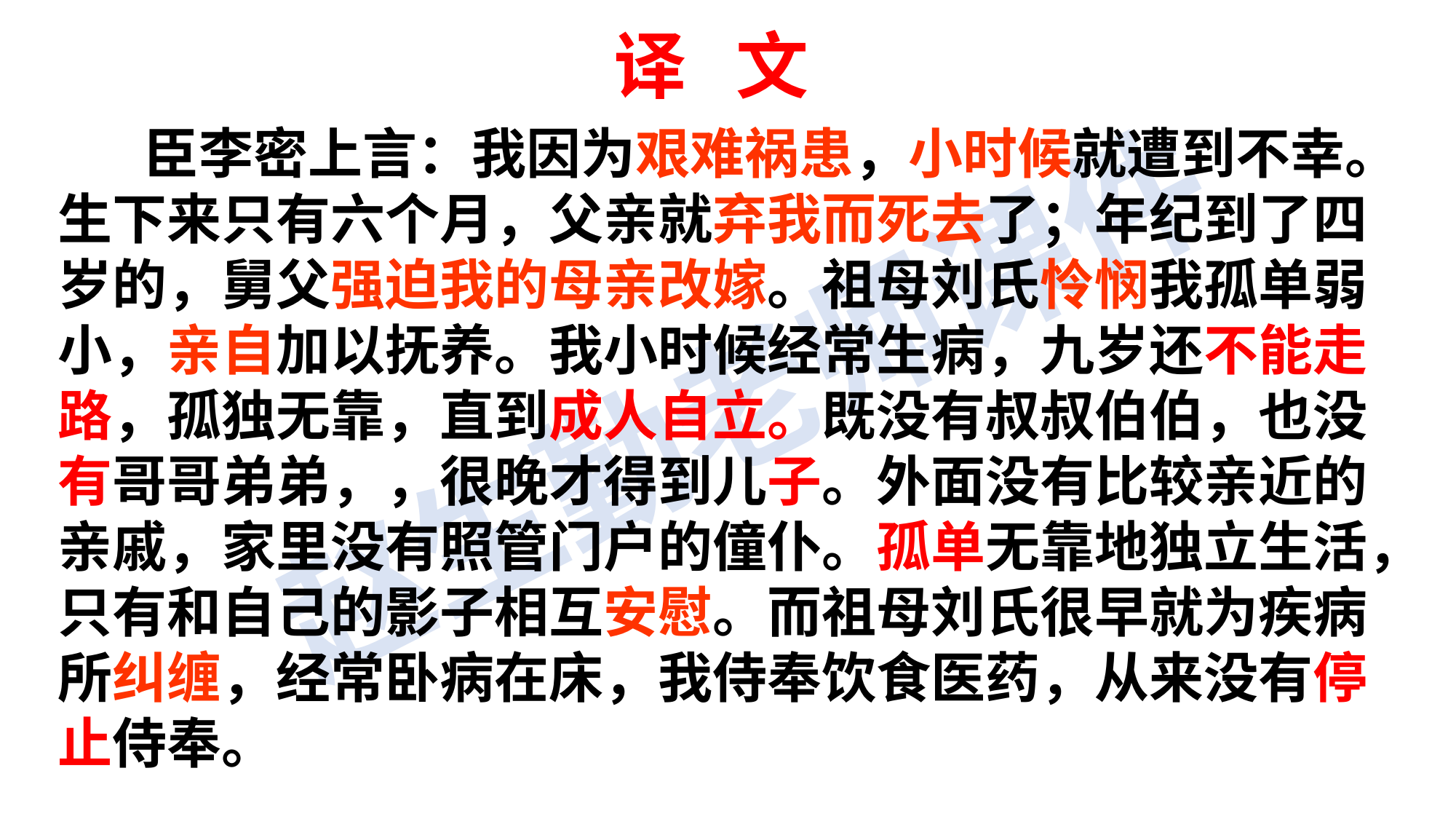

译   文
      臣李密上言：我因为艰难祸患，小时候就遭到不幸。生下来只有六个月，父亲就弃我而死去了；年纪到了四岁的，舅父强迫我的母亲改嫁。祖母刘氏怜悯我孤单弱小，亲自加以抚养。我小时候经常生病，九岁还不能走路，孤独无靠，直到成人自立。既没有叔叔伯伯，也没有哥哥弟弟，，很晚才得到儿子。外面没有比较亲近的亲戚，家里没有照管门户的僮仆。孤单无靠地独立生活，只有和自己的影子相互安慰。而祖母刘氏很早就为疾病所纠缠，经常卧病在床，我侍奉饮食医药，从来没有停止侍奉。